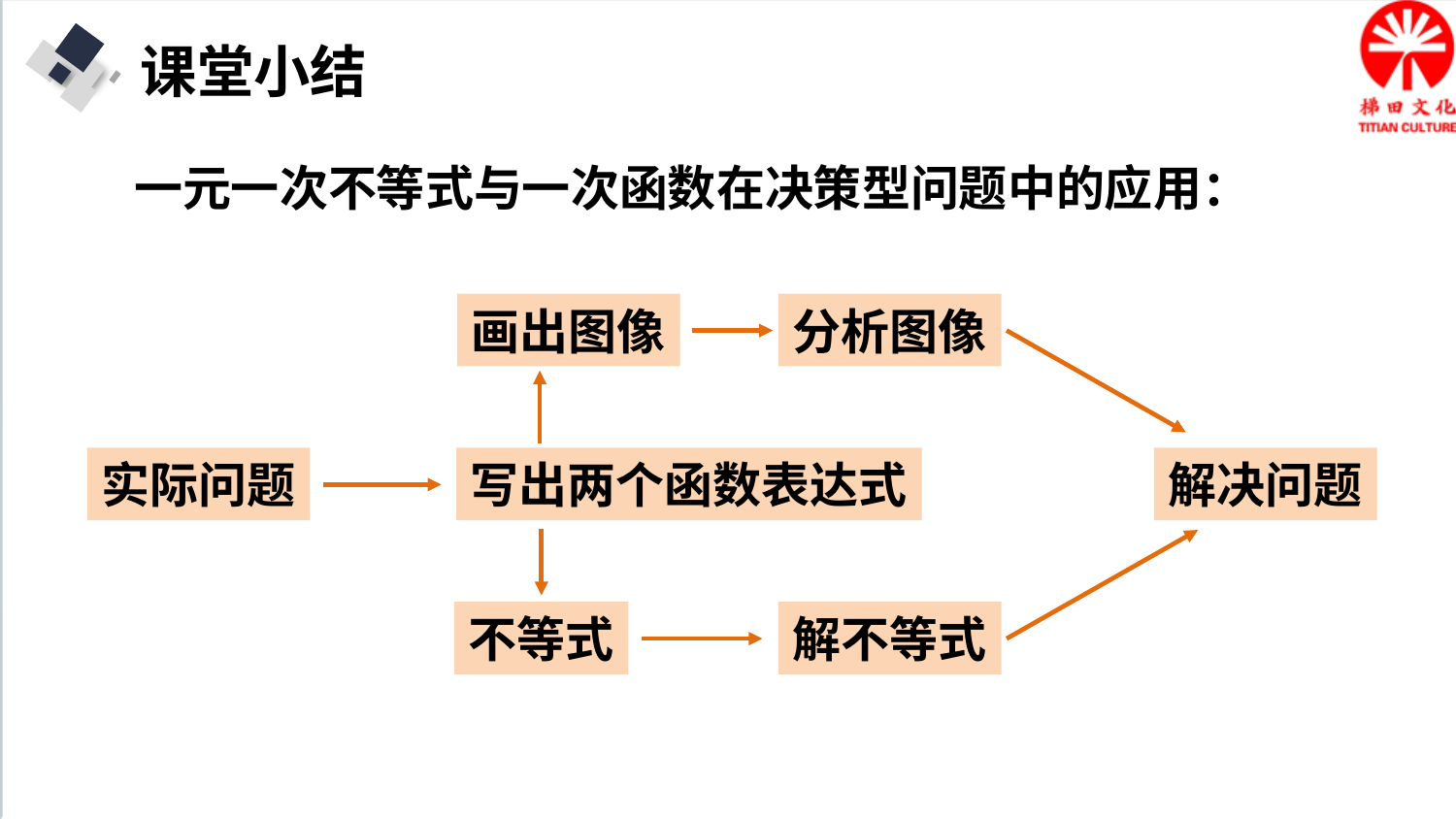

课堂小结
一元一次不等式与一次函数在决策型问题中的应用：
画出图像
分析图像
实际问题
解决问题
写出两个函数表达式
不等式
解不等式